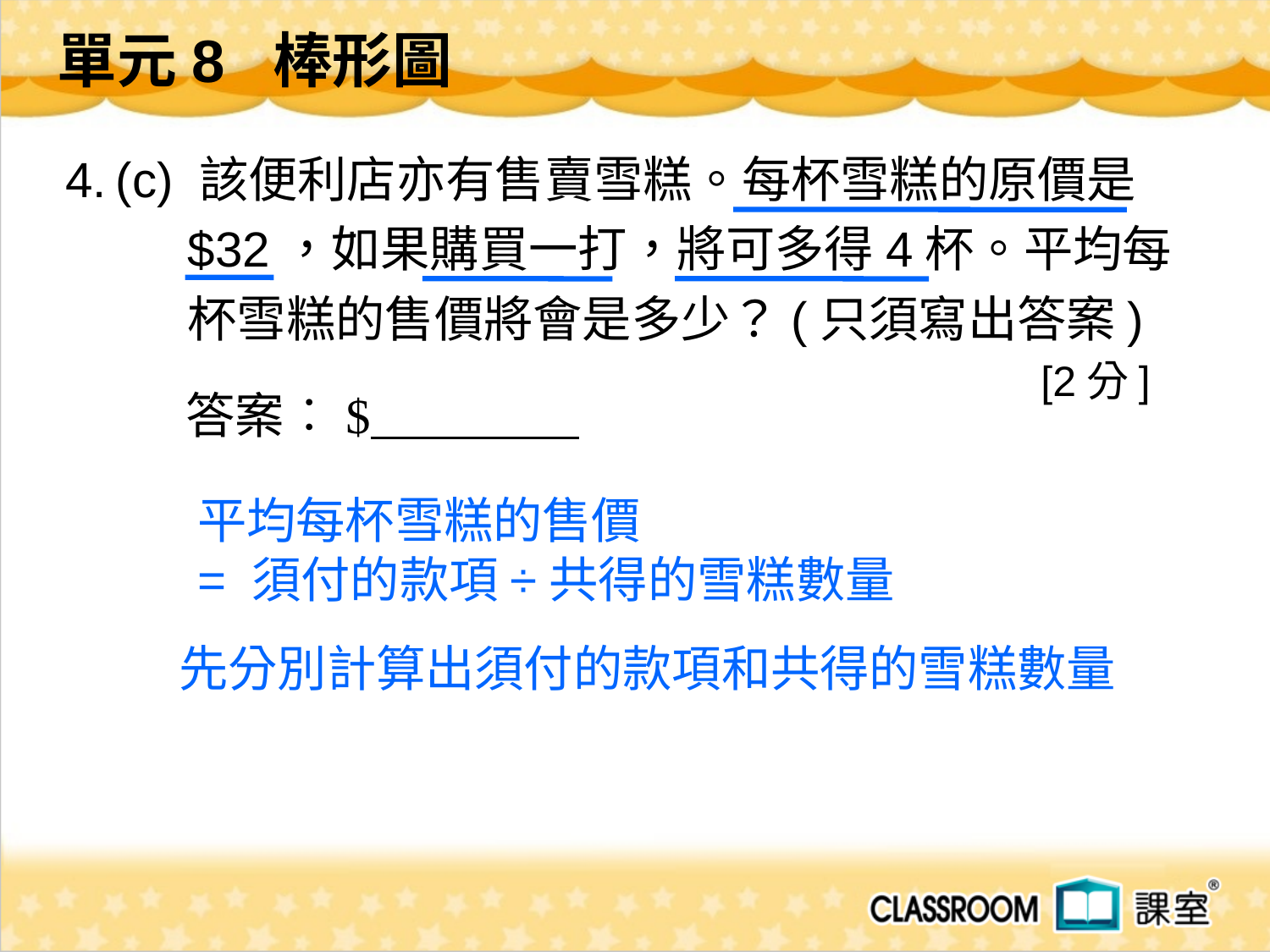

單元8  棒形圖
  4.
(c) 該便利店亦有售賣雪糕。每杯雪糕的原價是
$32，如果購買一打，將可多得4杯。平均每
杯雪糕的售價將會是多少？(只須寫出答案)
                                                              [2分]

答案︰$
平均每杯雪糕的售價
= 須付的款項÷共得的雪糕數量
先分別計算出須付的款項和共得的雪糕數量